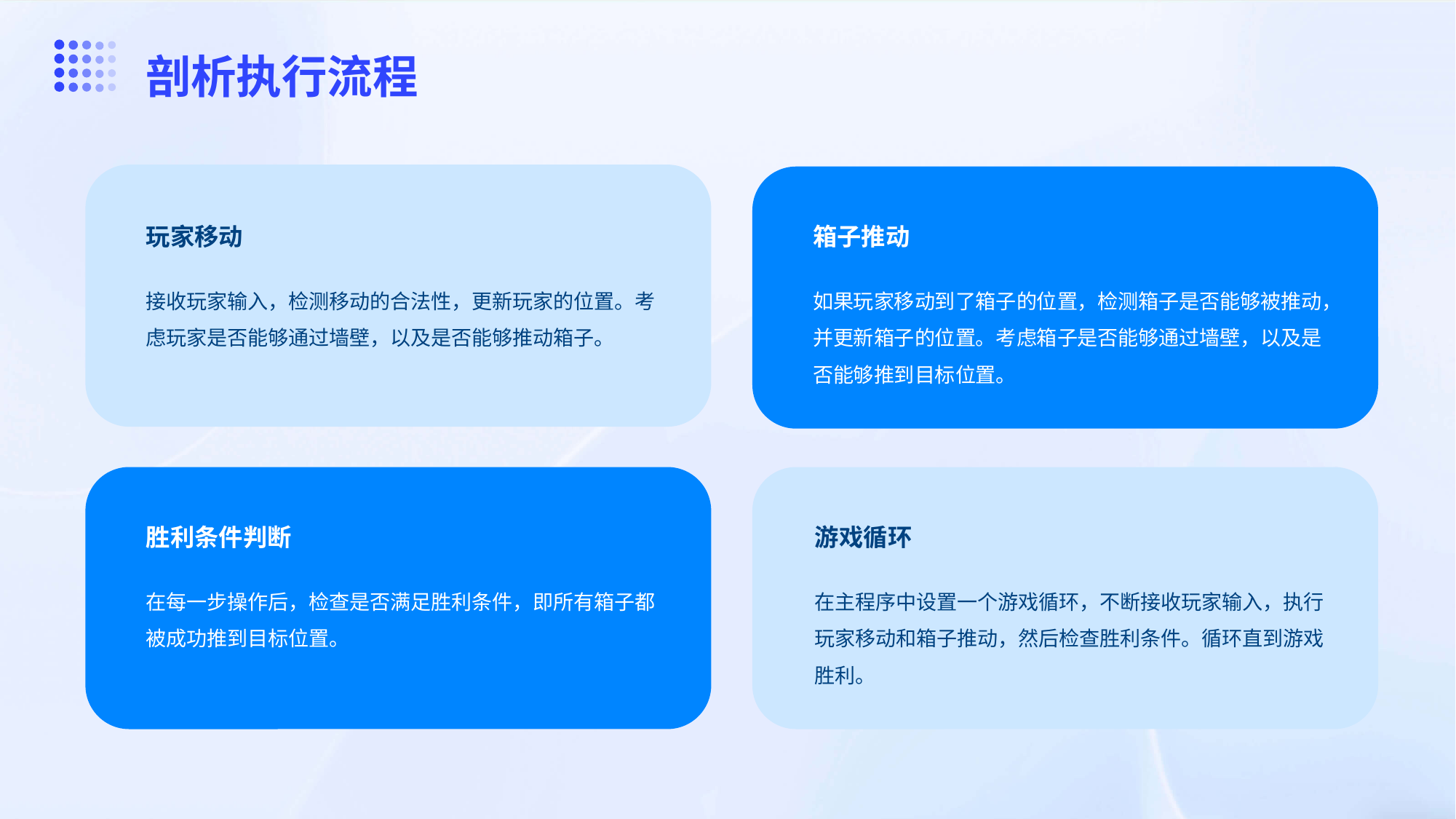

剖析执行流程

玩家移动
箱子推动
接收玩家输入，检测移动的合法性，更新玩家的位置。考虑玩家是否能够通过墙壁，以及是否能够推动箱子。
如果玩家移动到了箱子的位置，检测箱子是否能够被推动，并更新箱子的位置。考虑箱子是否能够通过墙壁，以及是否能够推到目标位置。

胜利条件判断
游戏循环
在每一步操作后，检查是否满足胜利条件，即所有箱子都被成功推到目标位置。
在主程序中设置一个游戏循环，不断接收玩家输入，执行玩家移动和箱子推动，然后检查胜利条件。循环直到游戏胜利。